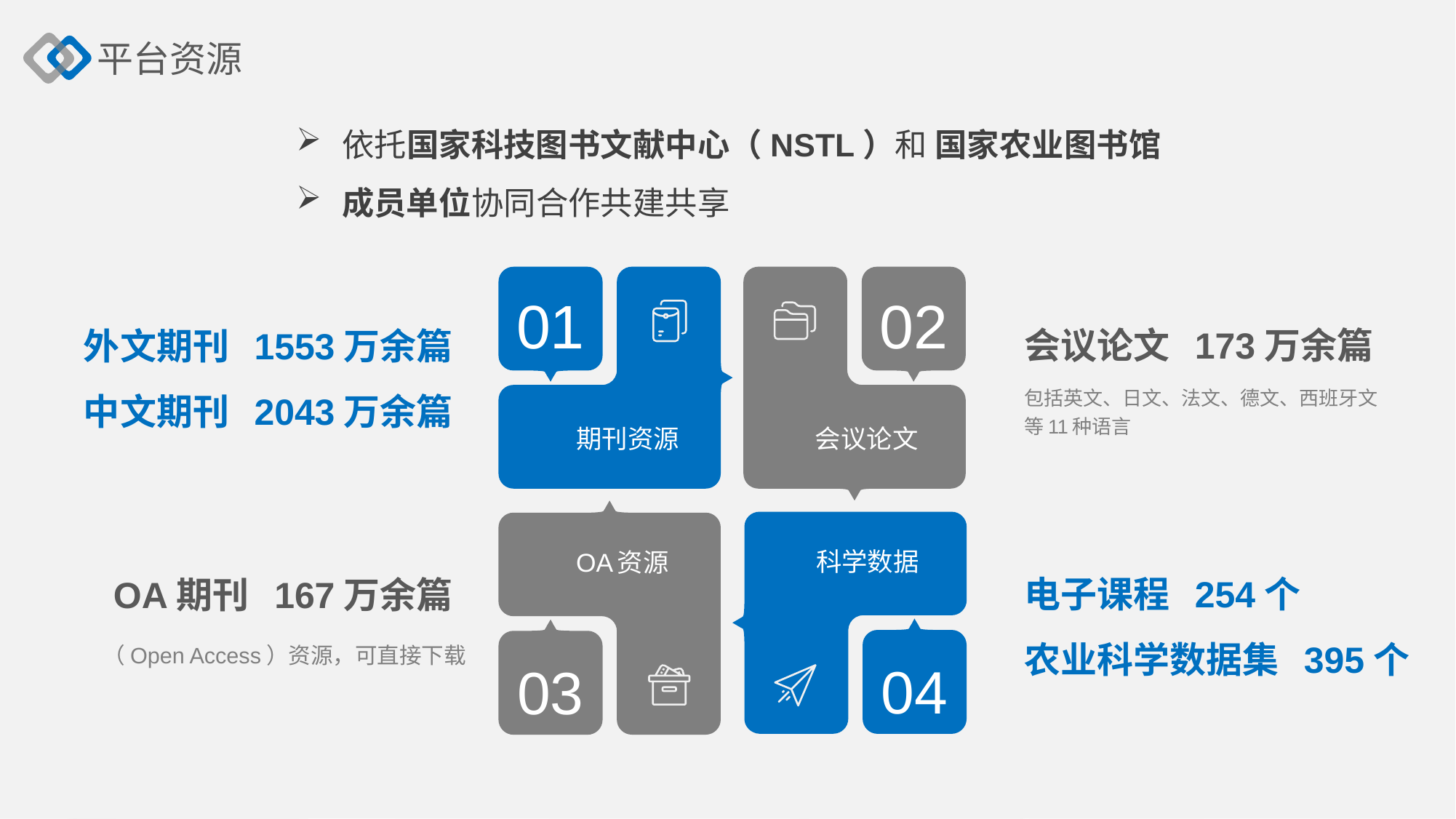

平台资源

依托国家科技图书文献中心（NSTL）和 国家农业图书馆
成员单位协同合作共建共享
01

02

期刊资源
会议论文

科学数据
OA资源
04
03

会议论文  173万余篇
外文期刊  1553万余篇
中文期刊  2043万余篇
电子课程  254个
农业科学数据集  395个
OA期刊  167万余篇
包括英文、日文、法文、德文、西班牙文等11种语言
（Open Access）资源，可直接下载